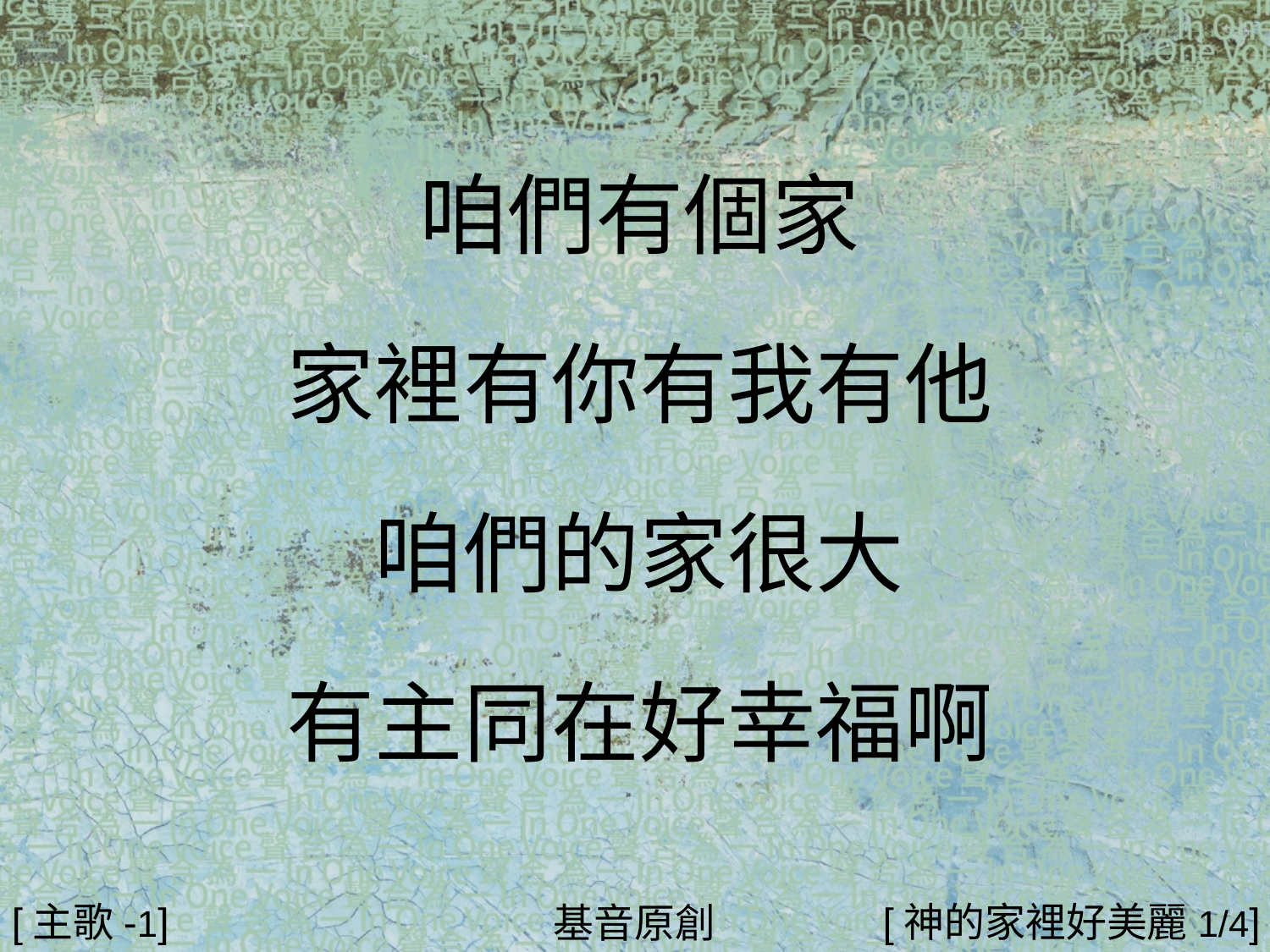

咱們有個家

家裡有你有我有他

咱們的家很大

有主同在好幸福啊

#

[主歌-1]
[神的家裡好美麗1/4]
基音原創